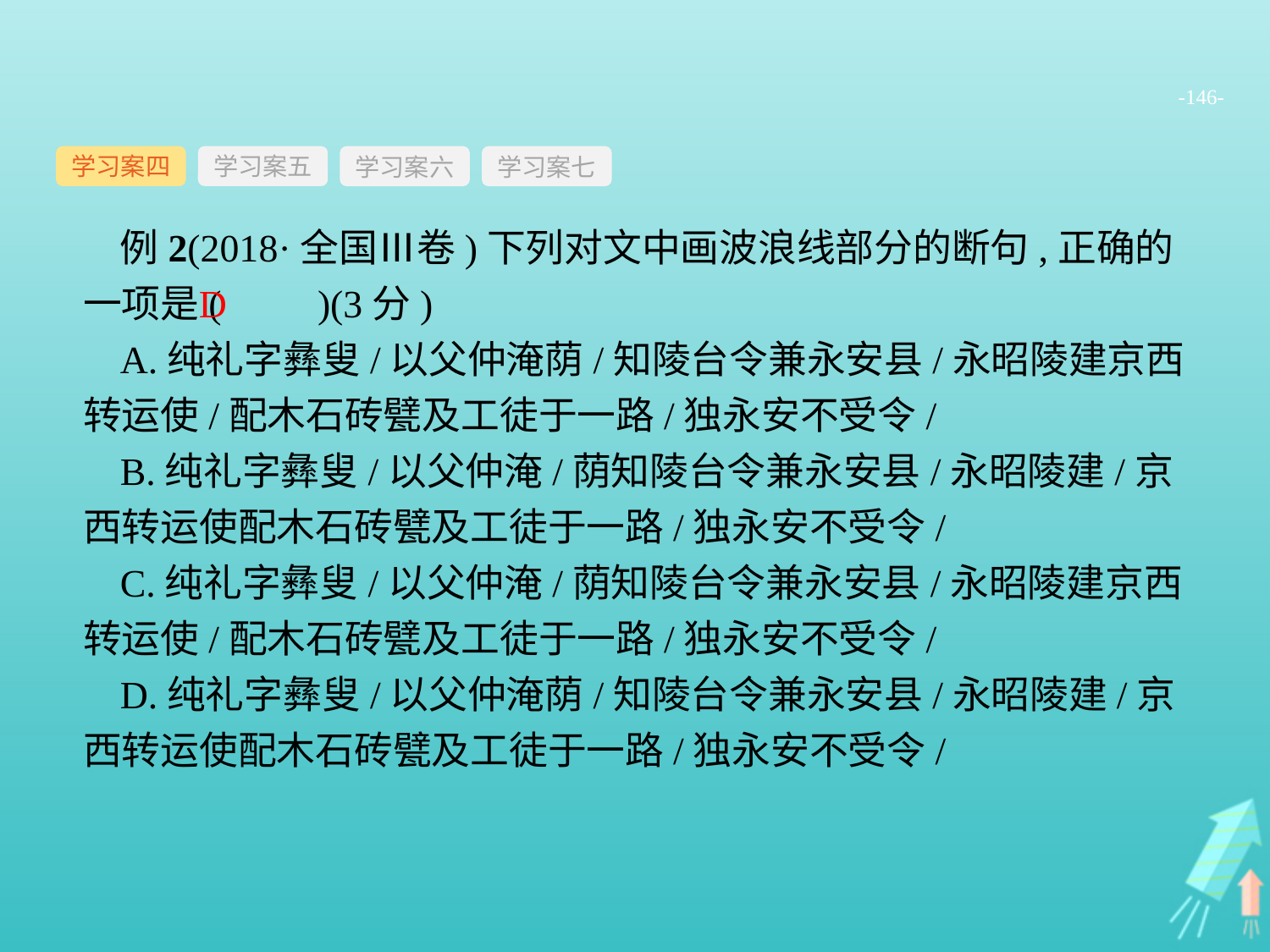

-146-
学习案四
学习案六
学习案七
学习案五
例2(2018·全国Ⅲ卷)下列对文中画波浪线部分的断句,正确的一项是(　　)(3分)
A.纯礼字彝叟/以父仲淹荫/知陵台令兼永安县/永昭陵建京西转运使/配木石砖甓及工徒于一路/独永安不受令/
B.纯礼字彝叟/以父仲淹/荫知陵台令兼永安县/永昭陵建/京西转运使配木石砖甓及工徒于一路/独永安不受令/
C.纯礼字彝叟/以父仲淹/荫知陵台令兼永安县/永昭陵建京西转运使/配木石砖甓及工徒于一路/独永安不受令/
D.纯礼字彝叟/以父仲淹荫/知陵台令兼永安县/永昭陵建/京西转运使配木石砖甓及工徒于一路/独永安不受令/
D